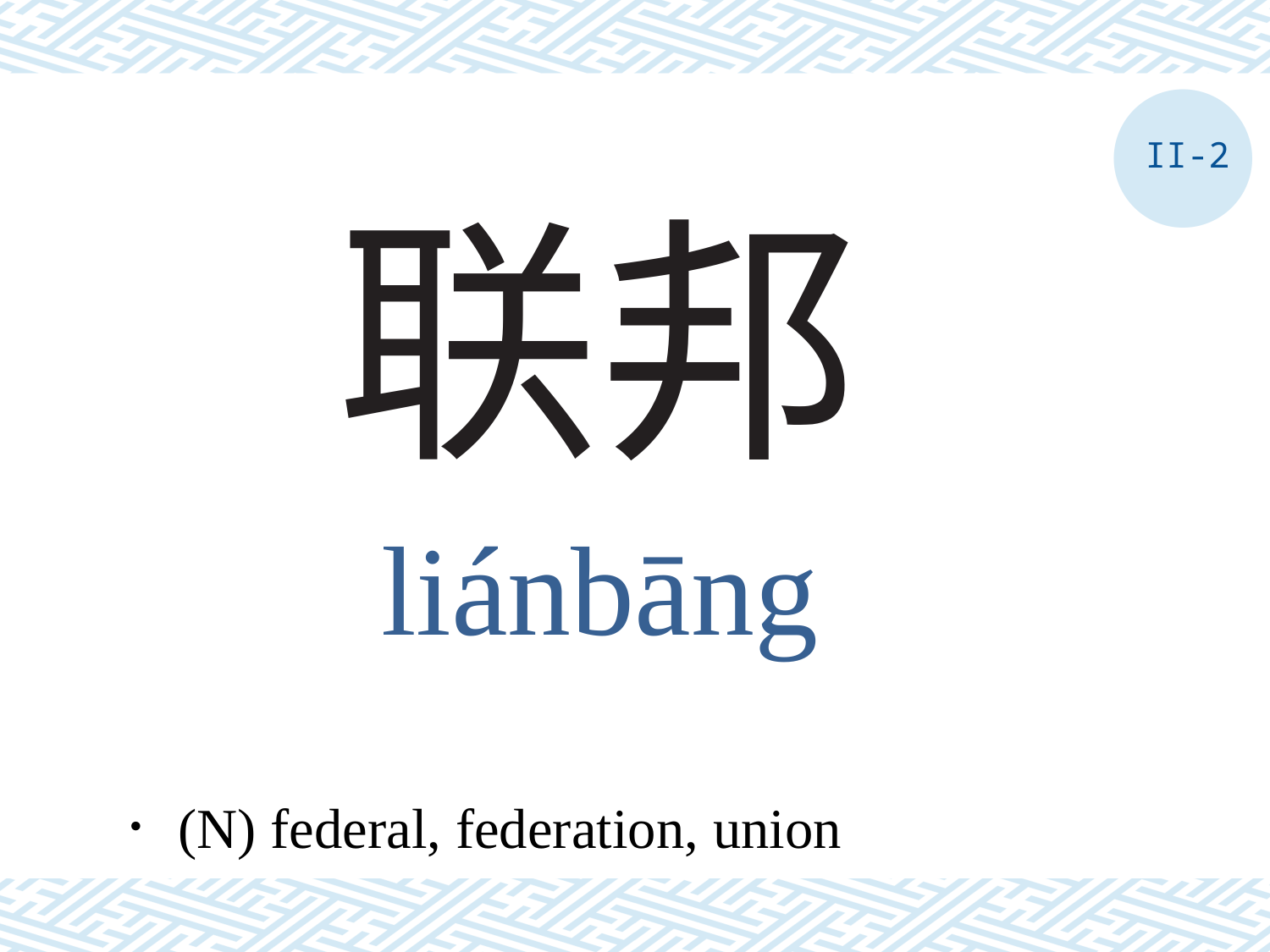

II-2

# 联邦
liánbāng
．(N) federal, federation, union